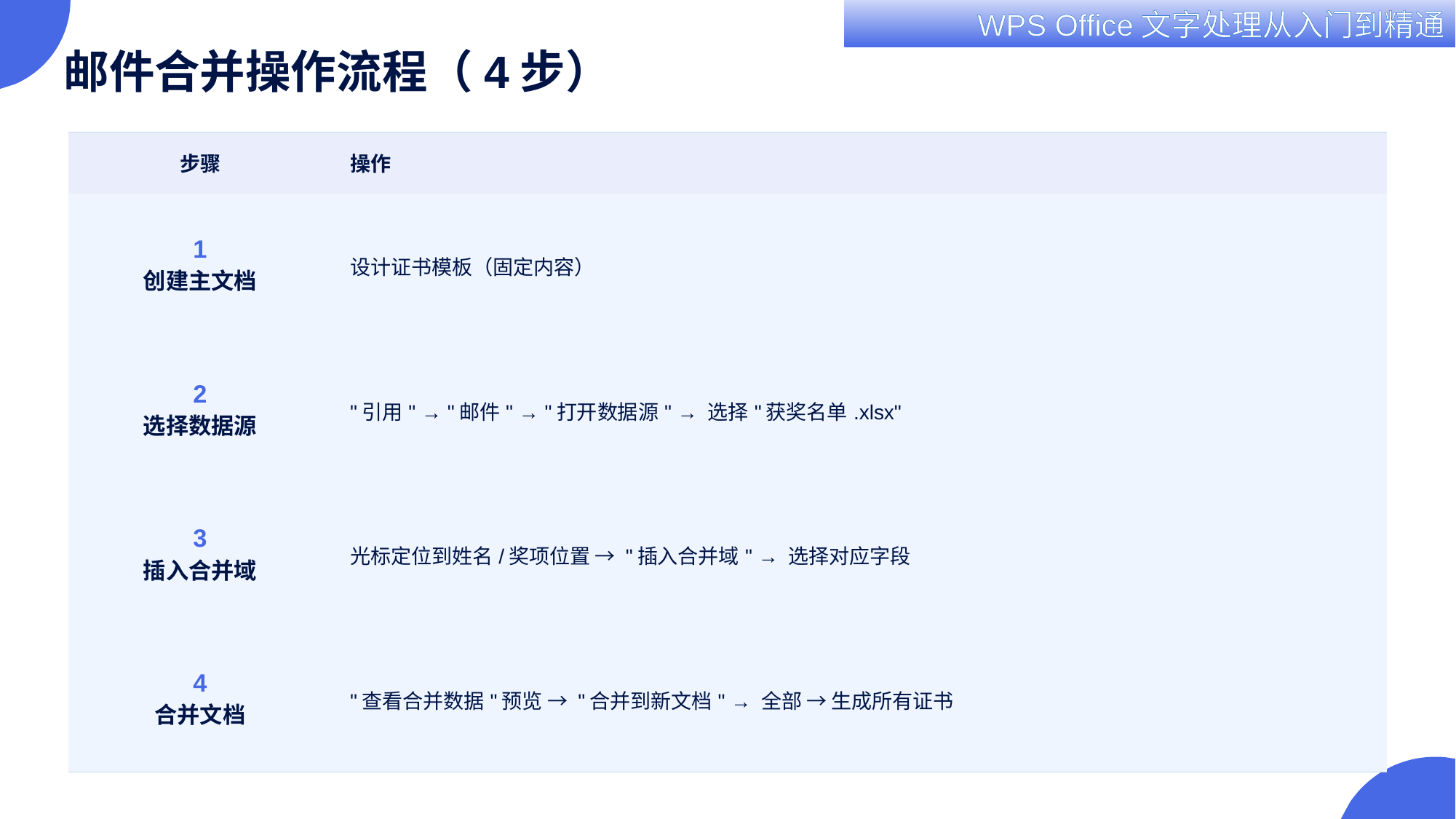

邮件合并操作流程（4步）
| 步骤 | 操作 |
| --- | --- |
| 1 创建主文档 | 设计证书模板（固定内容） |
| 2 选择数据源 | "引用" → "邮件" → "打开数据源" → 选择"获奖名单.xlsx" |
| 3 插入合并域 | 光标定位到姓名/奖项位置 → "插入合并域" → 选择对应字段 |
| 4 合并文档 | "查看合并数据"预览 → "合并到新文档" → 全部 → 生成所有证书 |